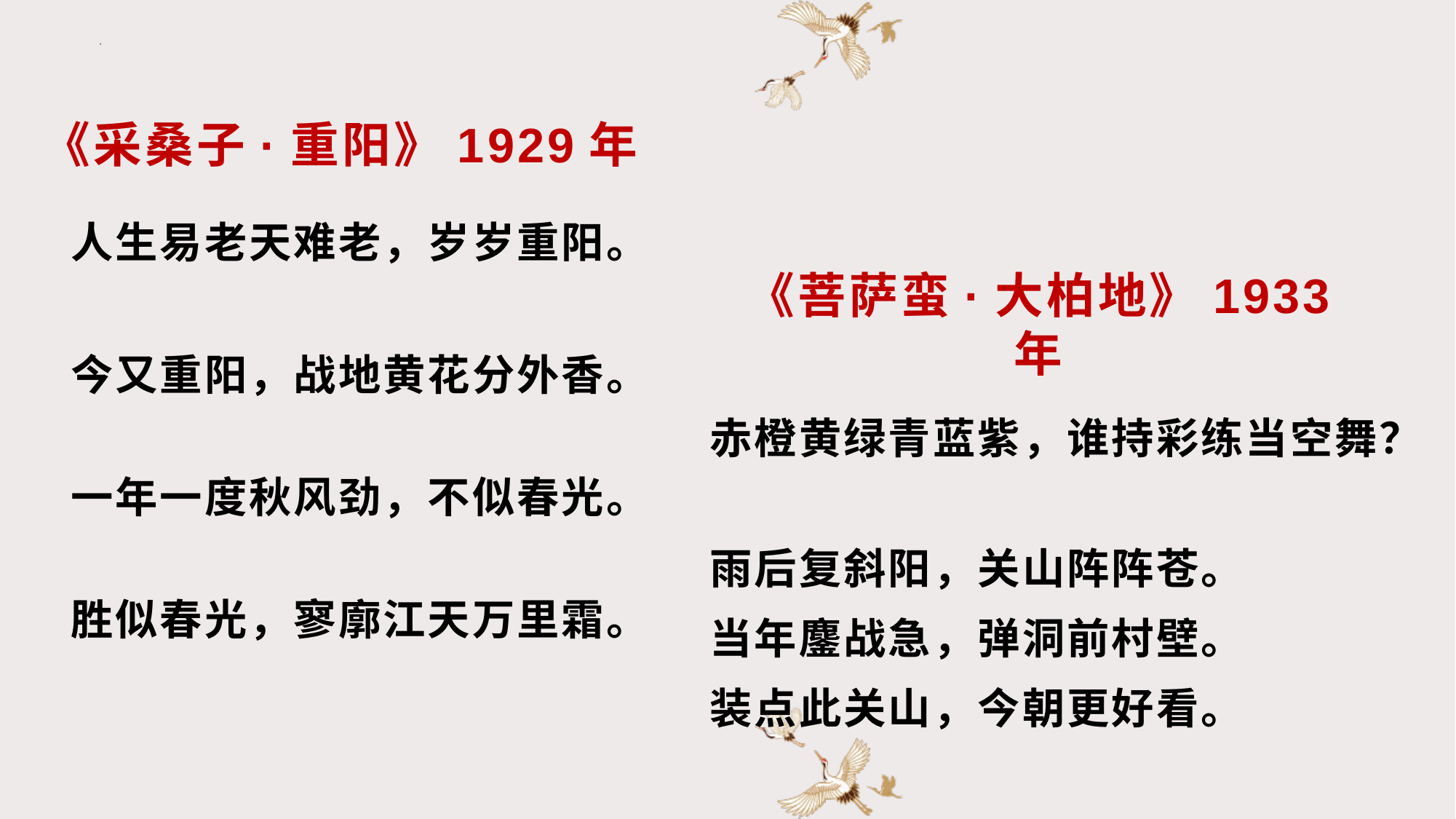

《采桑子·重阳》1929年
人生易老天难老，岁岁重阳。
今又重阳，战地黄花分外香。
一年一度秋风劲，不似春光。
胜似春光，寥廓江天万里霜。
《菩萨蛮·大柏地》1933年
赤橙黄绿青蓝紫，谁持彩练当空舞？
雨后复斜阳，关山阵阵苍。
当年鏖战急，弹洞前村壁。
装点此关山，今朝更好看。